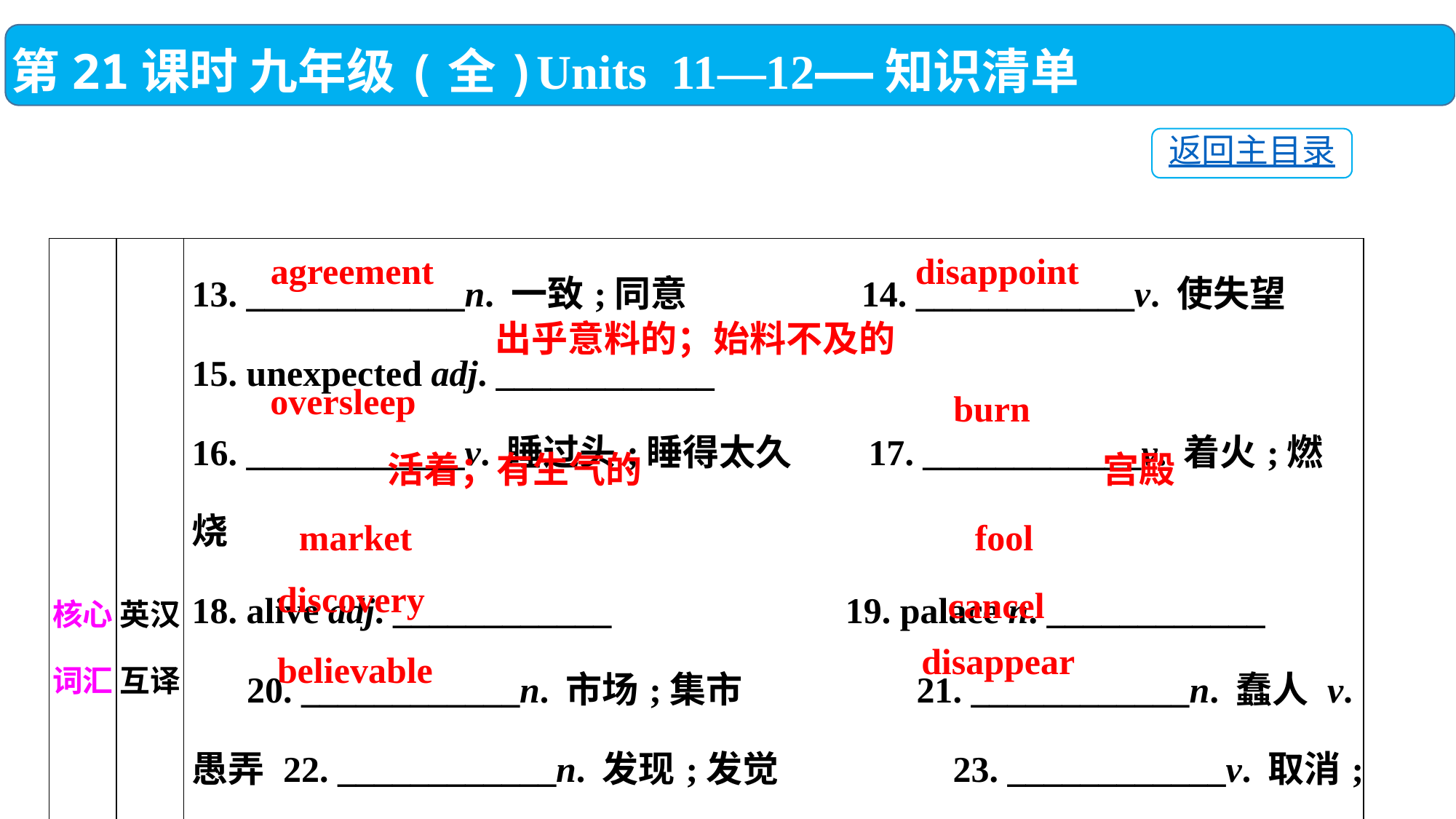

第21课时 九年级(全)Units  11—12——知识清单
返回主目录
| 核心词汇 | 英汉互译 | 13. \_\_\_\_\_\_\_\_\_\_\_\_n. 一致;同意 14. \_\_\_\_\_\_\_\_\_\_\_\_v. 使失望 15. unexpected adj. \_\_\_\_\_\_\_\_\_\_\_\_　　　 16. \_\_\_\_\_\_\_\_\_\_\_\_v. 睡过头;睡得太久 17. \_\_\_\_\_\_\_\_\_\_\_\_v. 着火;燃烧 18. alive adj. \_\_\_\_\_\_\_\_\_\_\_\_　　　 19. palace n. \_\_\_\_\_\_\_\_\_\_\_\_　　　 20. \_\_\_\_\_\_\_\_\_\_\_\_n. 市场;集市 21. \_\_\_\_\_\_\_\_\_\_\_\_n. 蠢人 v. 愚弄 22. \_\_\_\_\_\_\_\_\_\_\_\_n. 发现;发觉 23. \_\_\_\_\_\_\_\_\_\_\_\_v. 取消;终止 24. \_\_\_\_\_\_\_\_\_\_\_\_adj. 可相信的;可信任的 25. \_\_\_\_\_\_\_\_\_\_\_\_v. 消失;不见 |
| --- | --- | --- |
agreement
disappoint
出乎意料的；始料不及的
oversleep
burn
活着；有生气的
宫殿
fool
market
discovery
cancel
disappear
believable